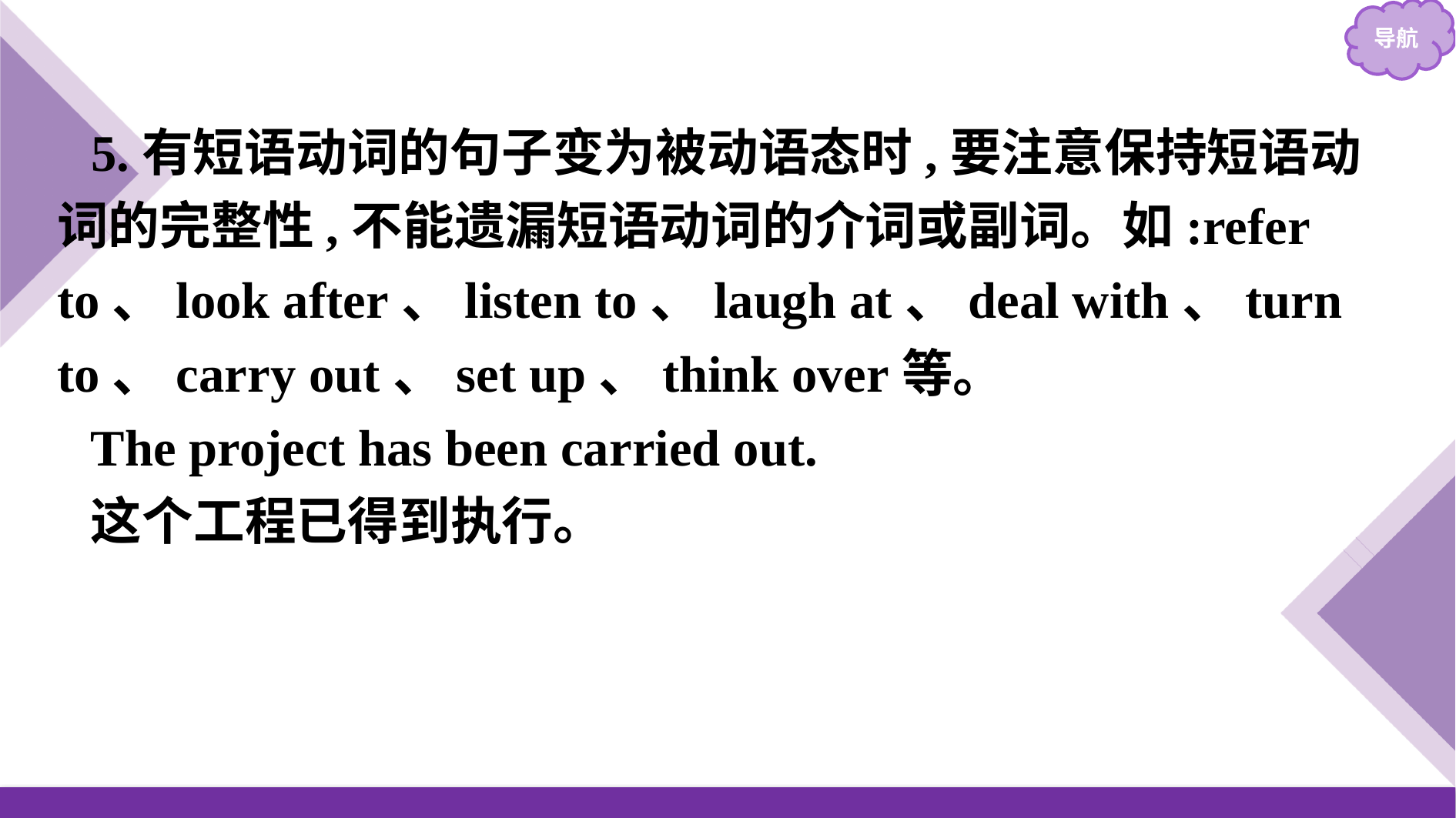

5.有短语动词的句子变为被动语态时,要注意保持短语动词的完整性,不能遗漏短语动词的介词或副词。如:refer to、look after、listen to、laugh at、deal with、turn to、carry out、set up、think over等。
The project has been carried out.
这个工程已得到执行。